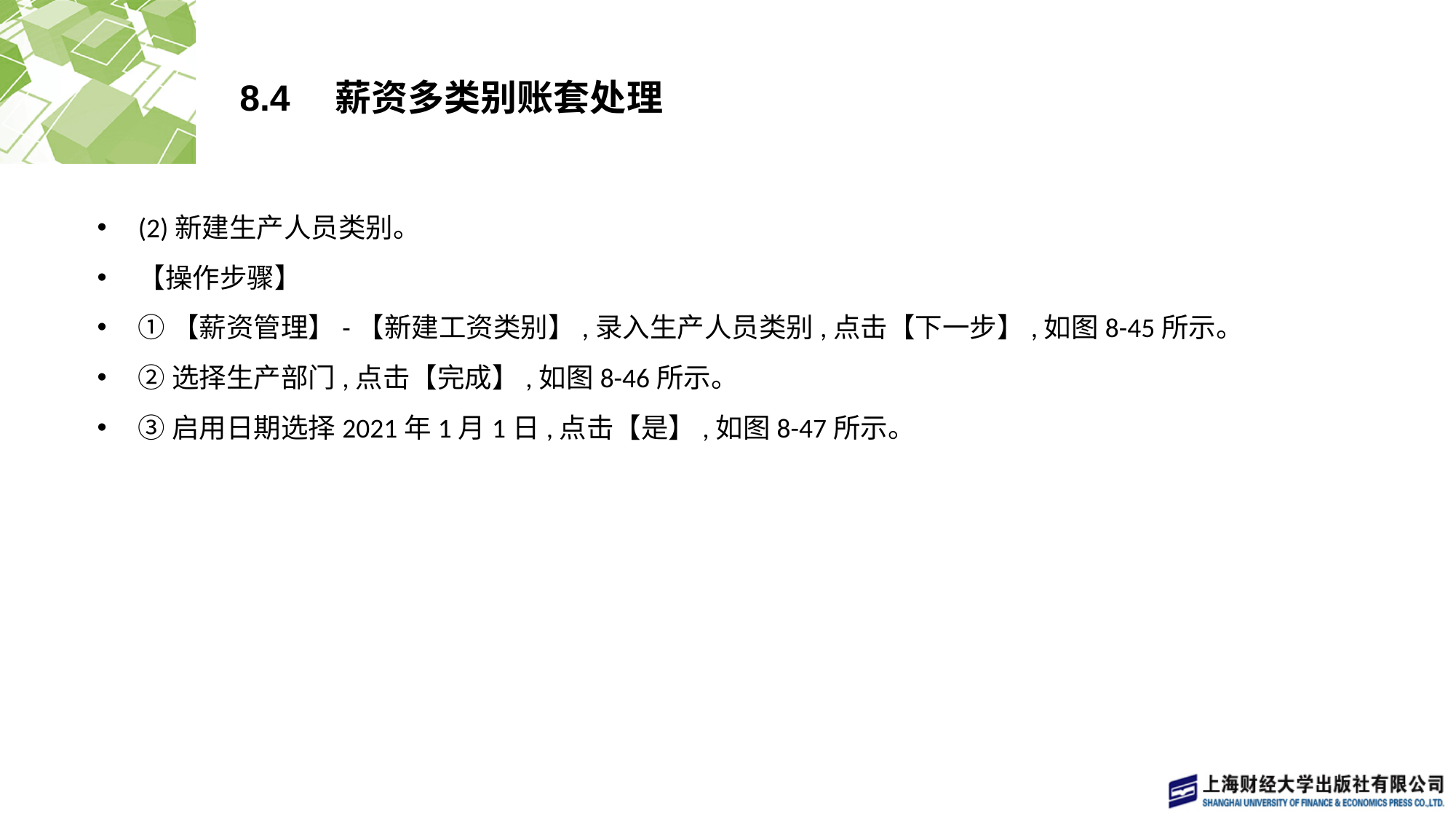

# 8.4　薪资多类别账套处理
(2)新建生产人员类别。
【操作步骤】
①【薪资管理】-【新建工资类别】,录入生产人员类别,点击【下一步】,如图8-45所示。
②选择生产部门,点击【完成】,如图8-46所示。
③启用日期选择2021年1月1日,点击【是】,如图8-47所示。